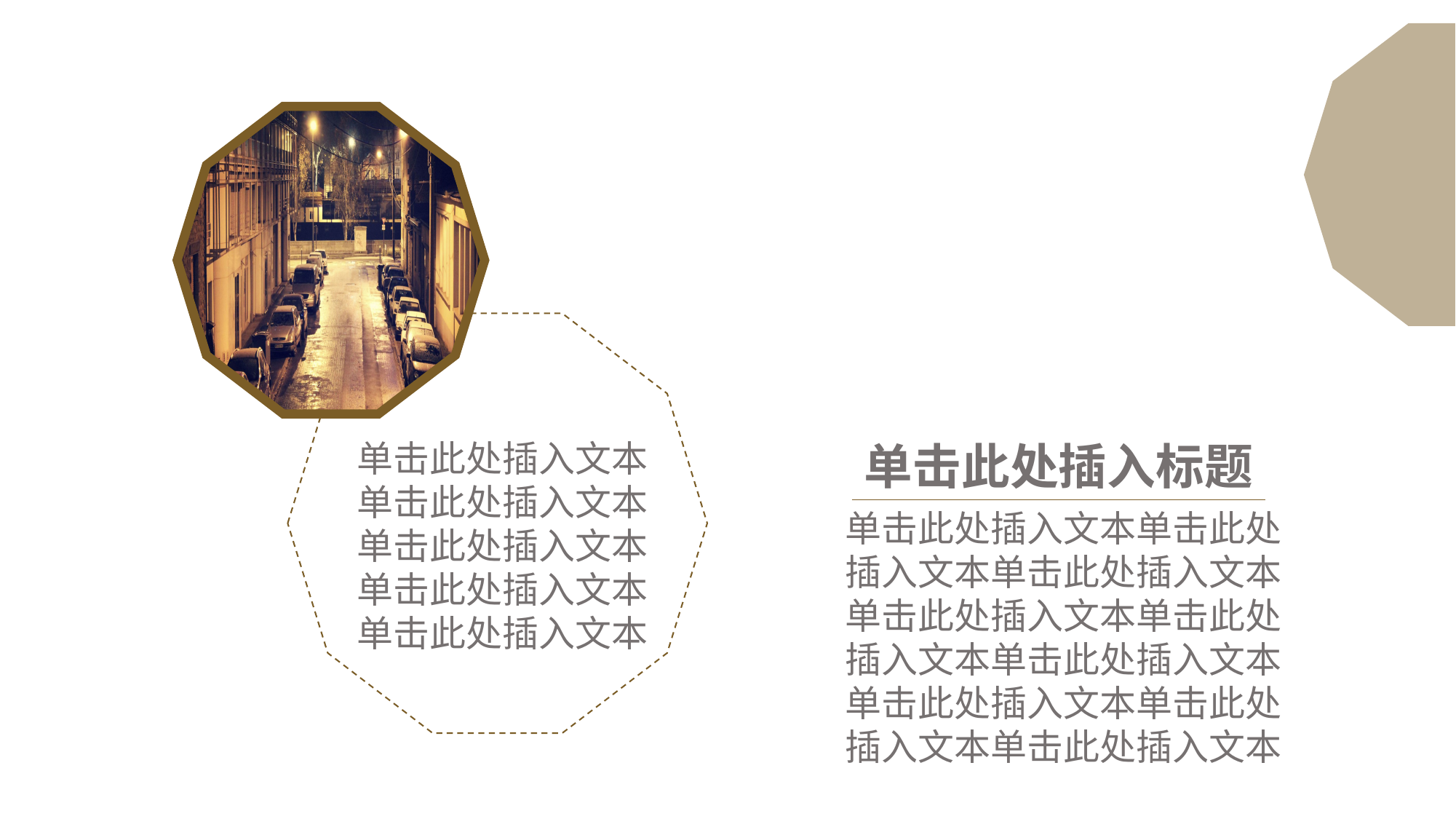

单击此处插入文本单击此处插入文本单击此处插入文本
单击此处插入文本单击此处插入文本
单击此处插入标题
单击此处插入文本单击此处插入文本单击此处插入文本
单击此处插入文本单击此处插入文本单击此处插入文本
单击此处插入文本单击此处插入文本单击此处插入文本